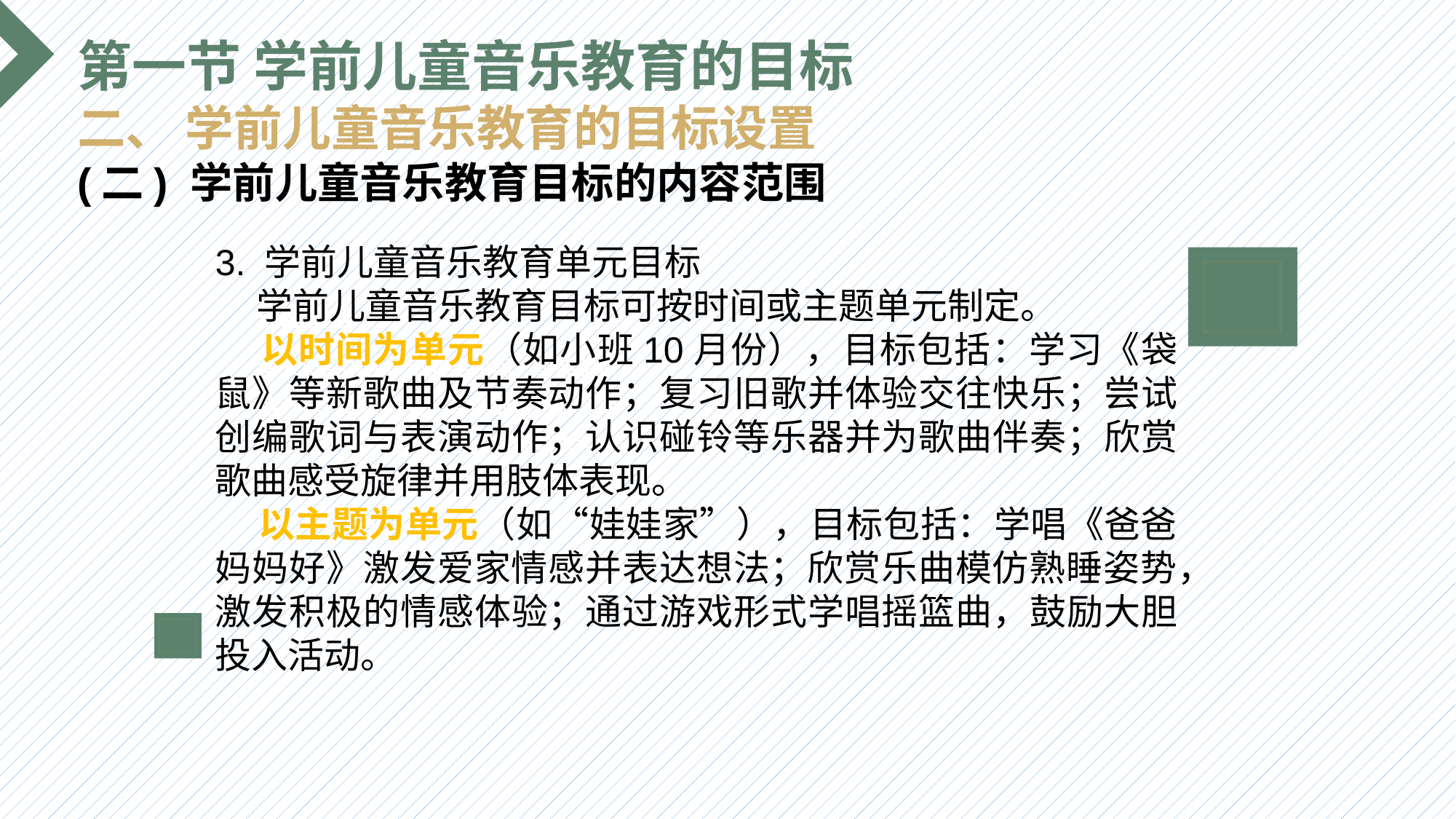

第一节 学前儿童音乐教育的目标
二、 学前儿童音乐教育的目标设置
(二) 学前儿童音乐教育目标的内容范围

3. 学前儿童音乐教育单元目标
    学前儿童音乐教育目标可按时间或主题单元制定。
    以时间为单元（如小班10月份），目标包括：学习《袋鼠》等新歌曲及节奏动作；复习旧歌并体验交往快乐；尝试创编歌词与表演动作；认识碰铃等乐器并为歌曲伴奏；欣赏歌曲感受旋律并用肢体表现。
    以主题为单元（如“娃娃家”），目标包括：学唱《爸爸妈妈好》激发爱家情感并表达想法；欣赏乐曲模仿熟睡姿势，激发积极的情感体验；通过游戏形式学唱摇篮曲，鼓励大胆投入活动。

选题背景
输入您的内容，请简要说明，言简意赅即可输入您的内容，请简要说明，言简意赅即可输入您的内容，请简要说明，言简意赅即可输入您的内容，请简要说明，言简意赅即可